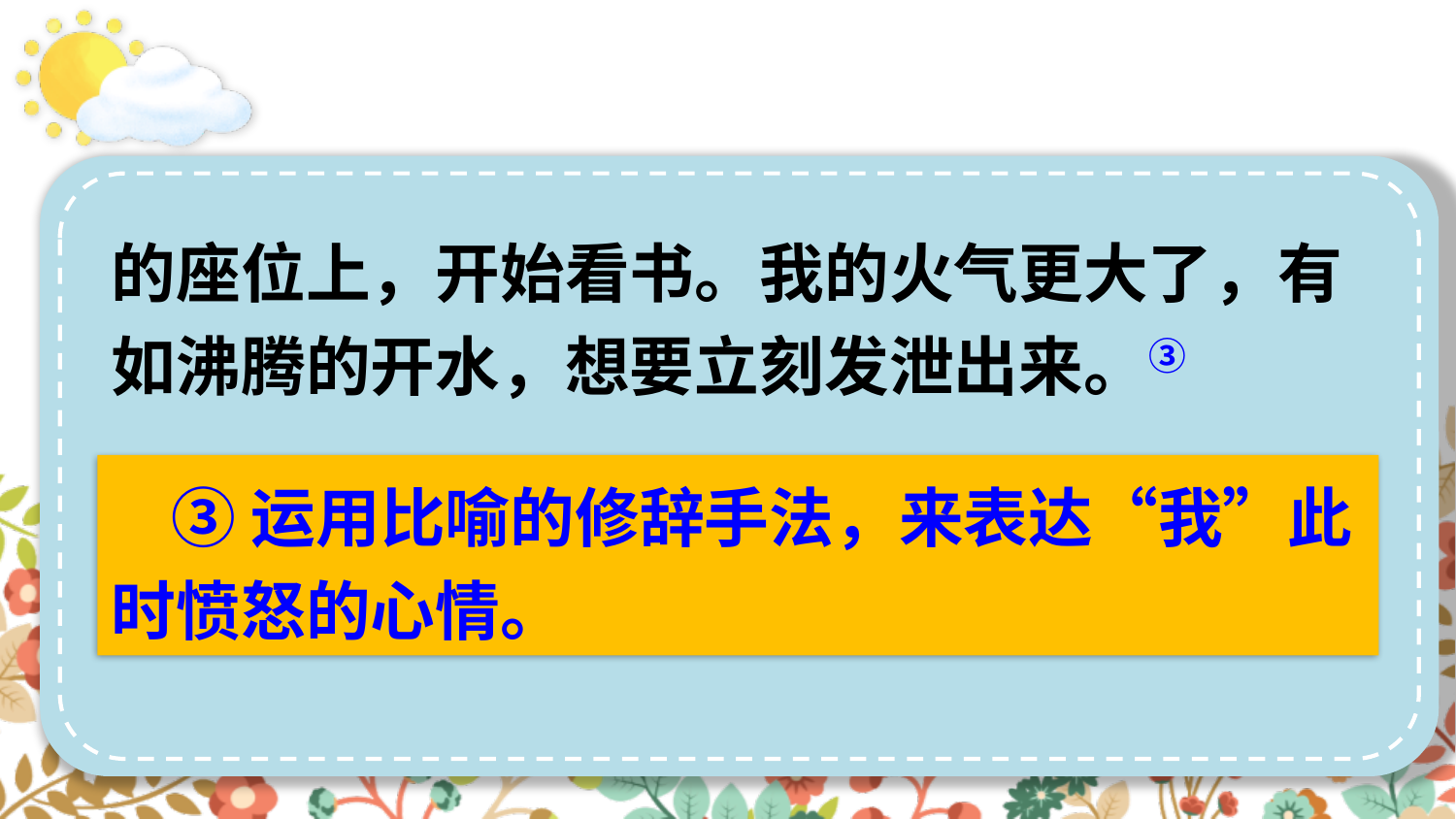

的座位上，开始看书。我的火气更大了，有如沸腾的开水，想要立刻发泄出来。③
    ③运用比喻的修辞手法，来表达“我”此时愤怒的心情。